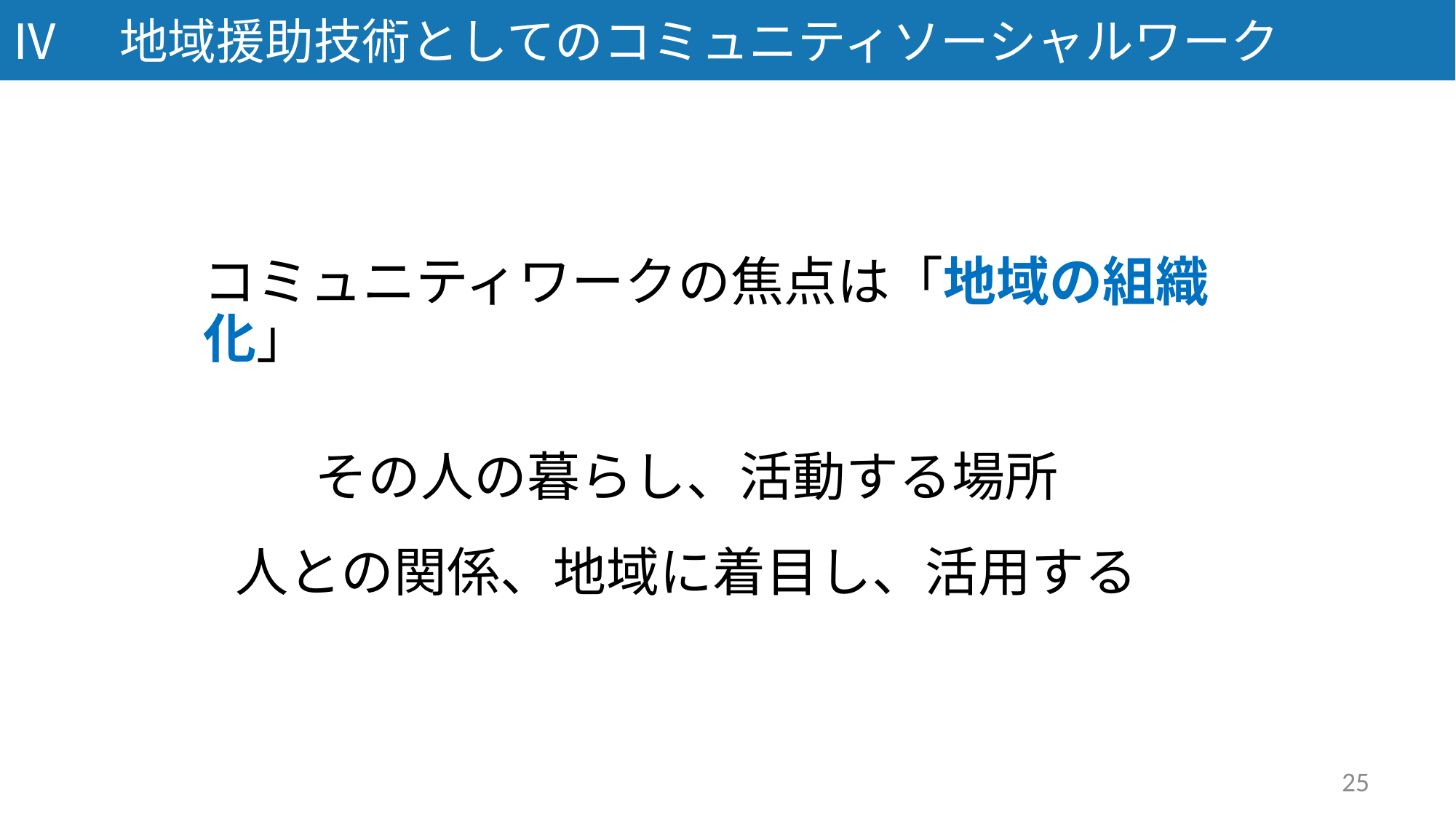

Ⅳ　地域援助技術としてのコミュニティソーシャルワーク
コミュニティワークの焦点は「地域の組織化」
その人の暮らし、活動する場所
人との関係、地域に着目し、活用する
25